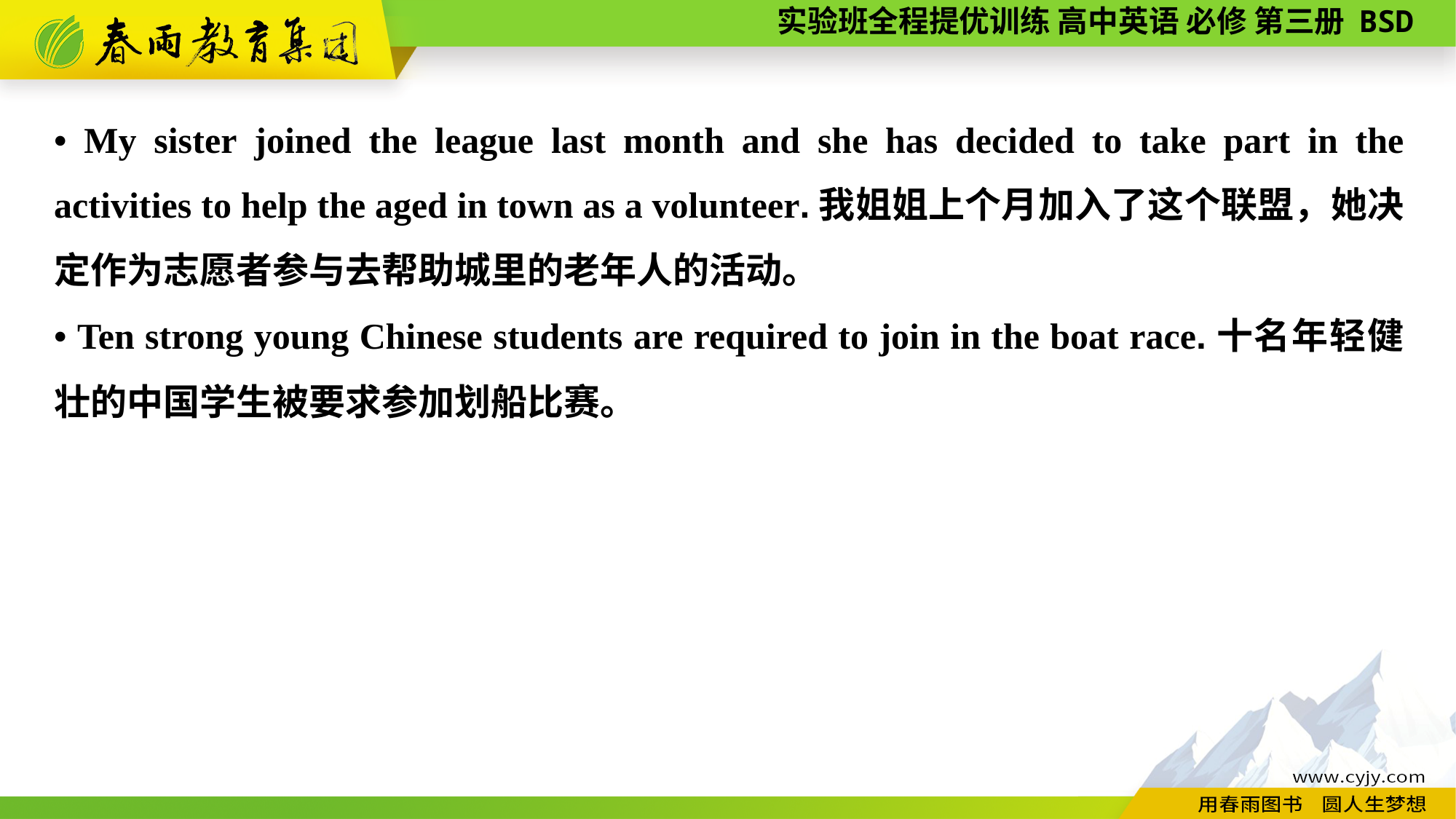

• My sister joined the league last month and she has decided to take part in the activities to help the aged in town as a volunteer.我姐姐上个月加入了这个联盟，她决定作为志愿者参与去帮助城里的老年人的活动。
• Ten strong young Chinese students are required to join in the boat race.十名年轻健壮的中国学生被要求参加划船比赛。